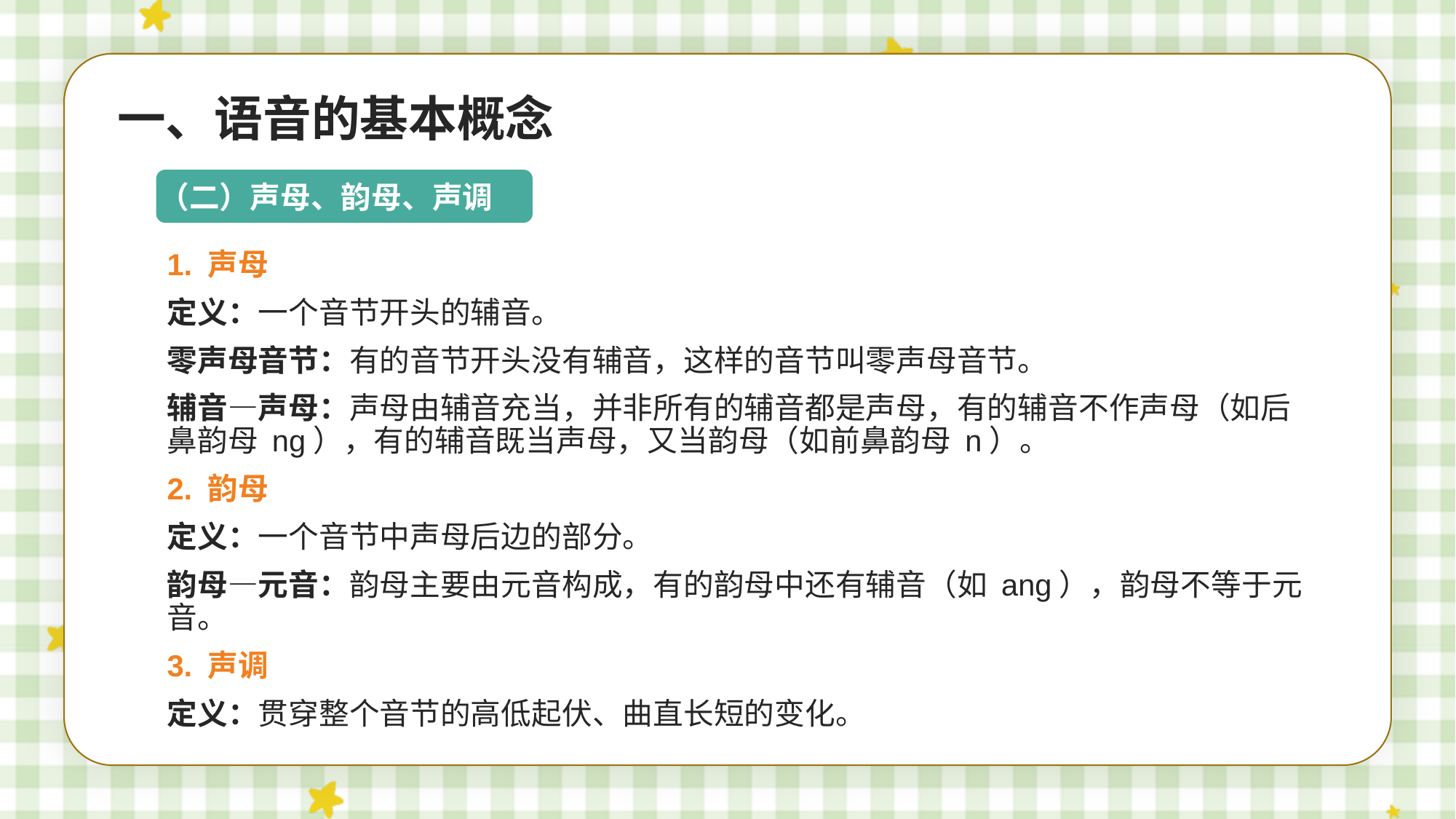

一、语音的基本概念
（二）声母、韵母、声调
1. 声母
定义：一个音节开头的辅音。
零声母音节：有的音节开头没有辅音，这样的音节叫零声母音节。
辅音—声母：声母由辅音充当，并非所有的辅音都是声母，有的辅音不作声母（如后鼻韵母 ng），有的辅音既当声母，又当韵母（如前鼻韵母 n）。
2. 韵母
定义：一个音节中声母后边的部分。
韵母—元音：韵母主要由元音构成，有的韵母中还有辅音（如 ang），韵母不等于元音。
3. 声调
定义：贯穿整个音节的高低起伏、曲直长短的变化。